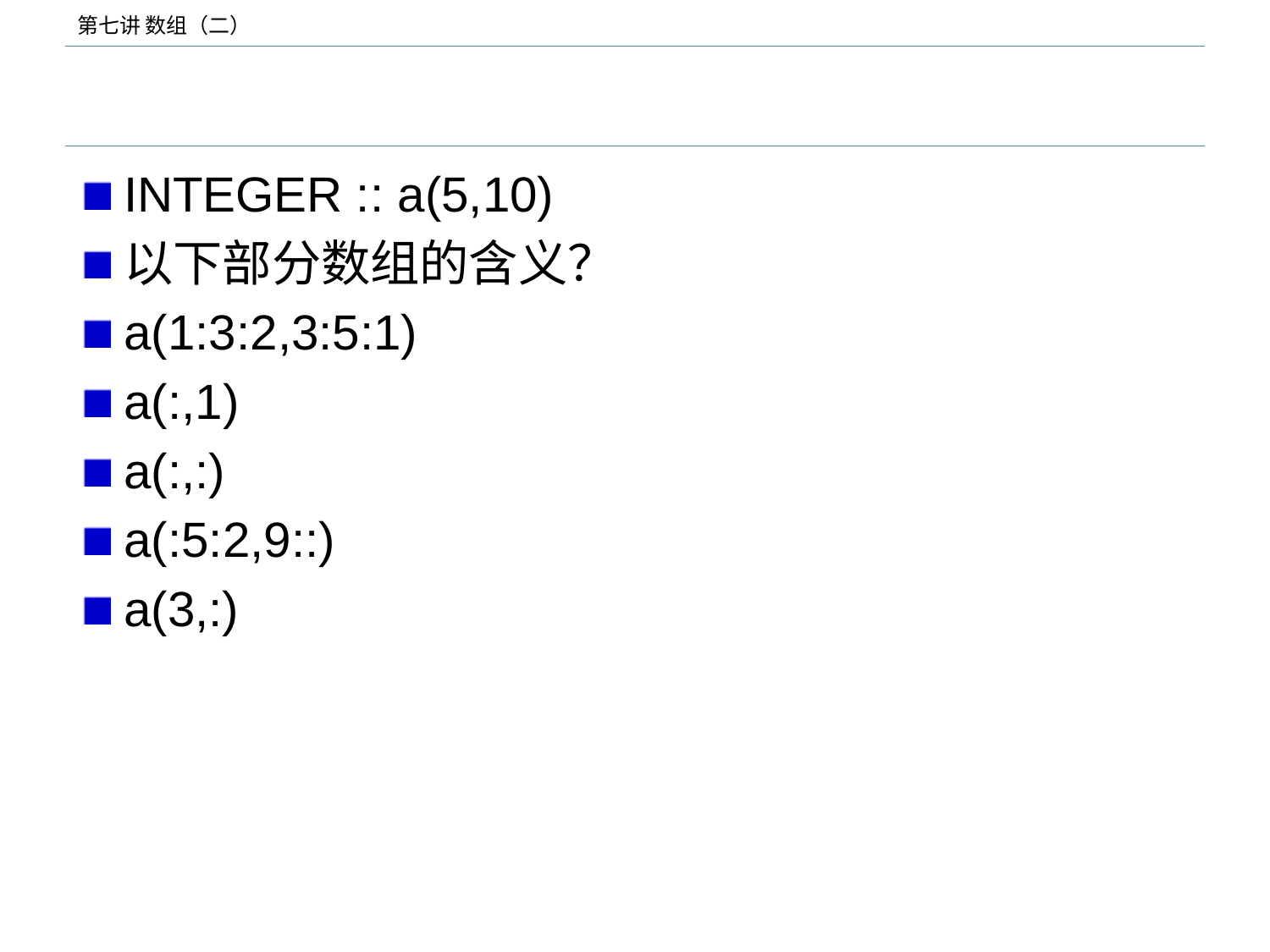

#
INTEGER :: a(5,10)
以下部分数组的含义？
a(1:3:2,3:5:1)
a(:,1)
a(:,:)
a(:5:2,9::)
a(3,:)